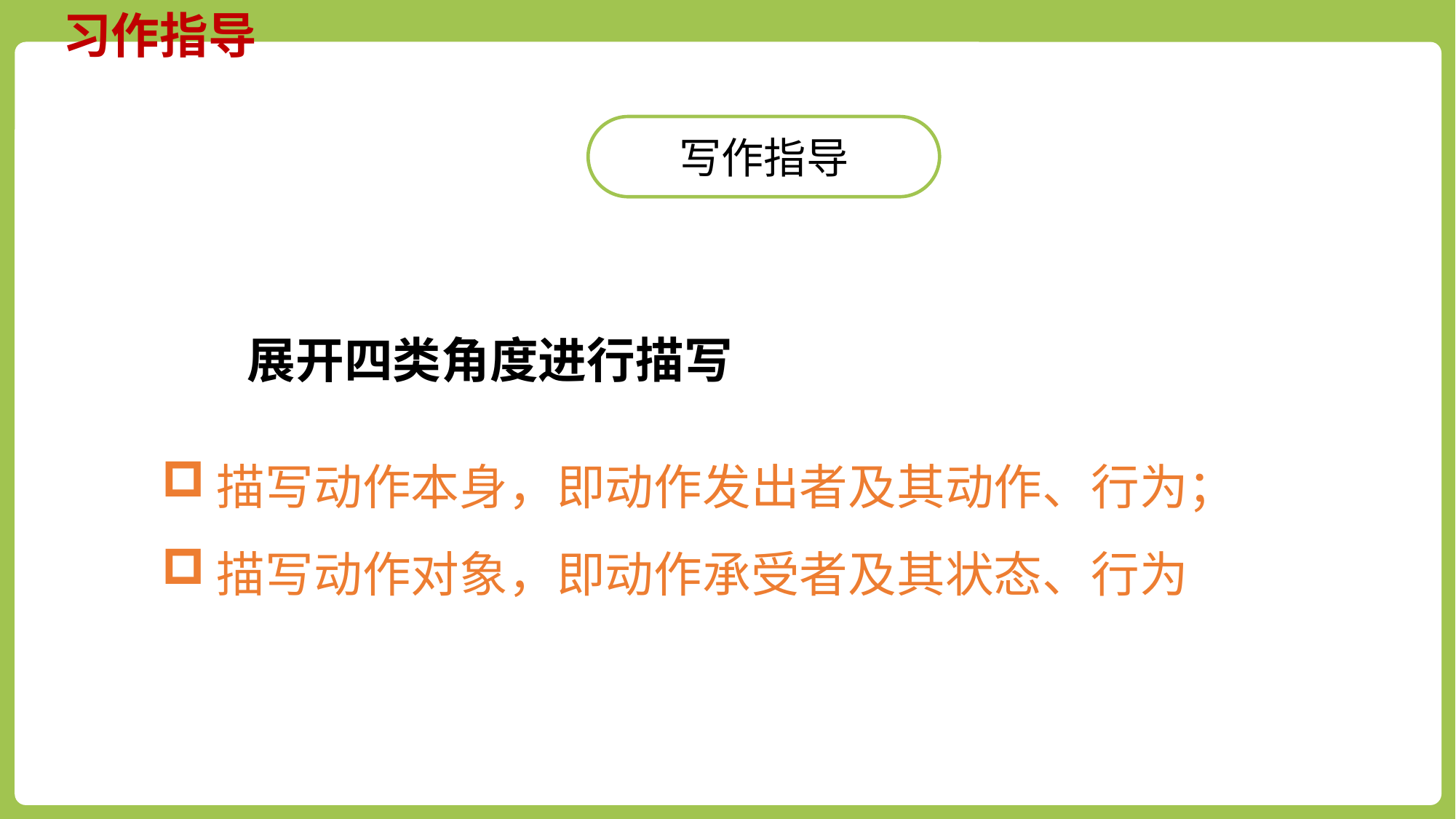

习作指导
写作指导
展开四类角度进行描写
描写动作本身，即动作发出者及其动作、行为；
描写动作对象，即动作承受者及其状态、行为